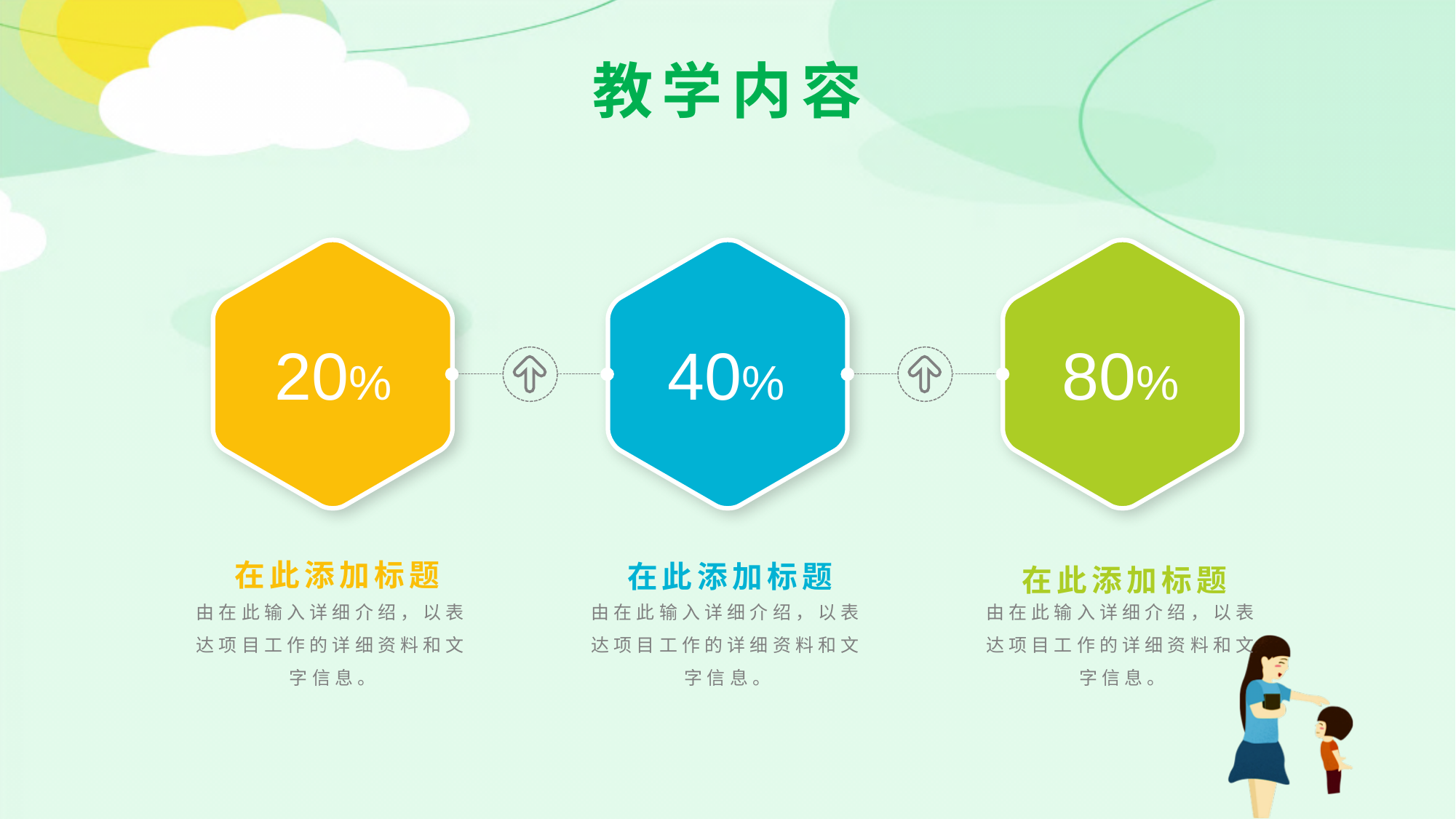

教学内容

20%
40%
80%

在此添加标题
由在此输入详细介绍，以表达项目工作的详细资料和文字信息。
在此添加标题
由在此输入详细介绍，以表达项目工作的详细资料和文字信息。
在此添加标题
由在此输入详细介绍，以表达项目工作的详细资料和文字信息。